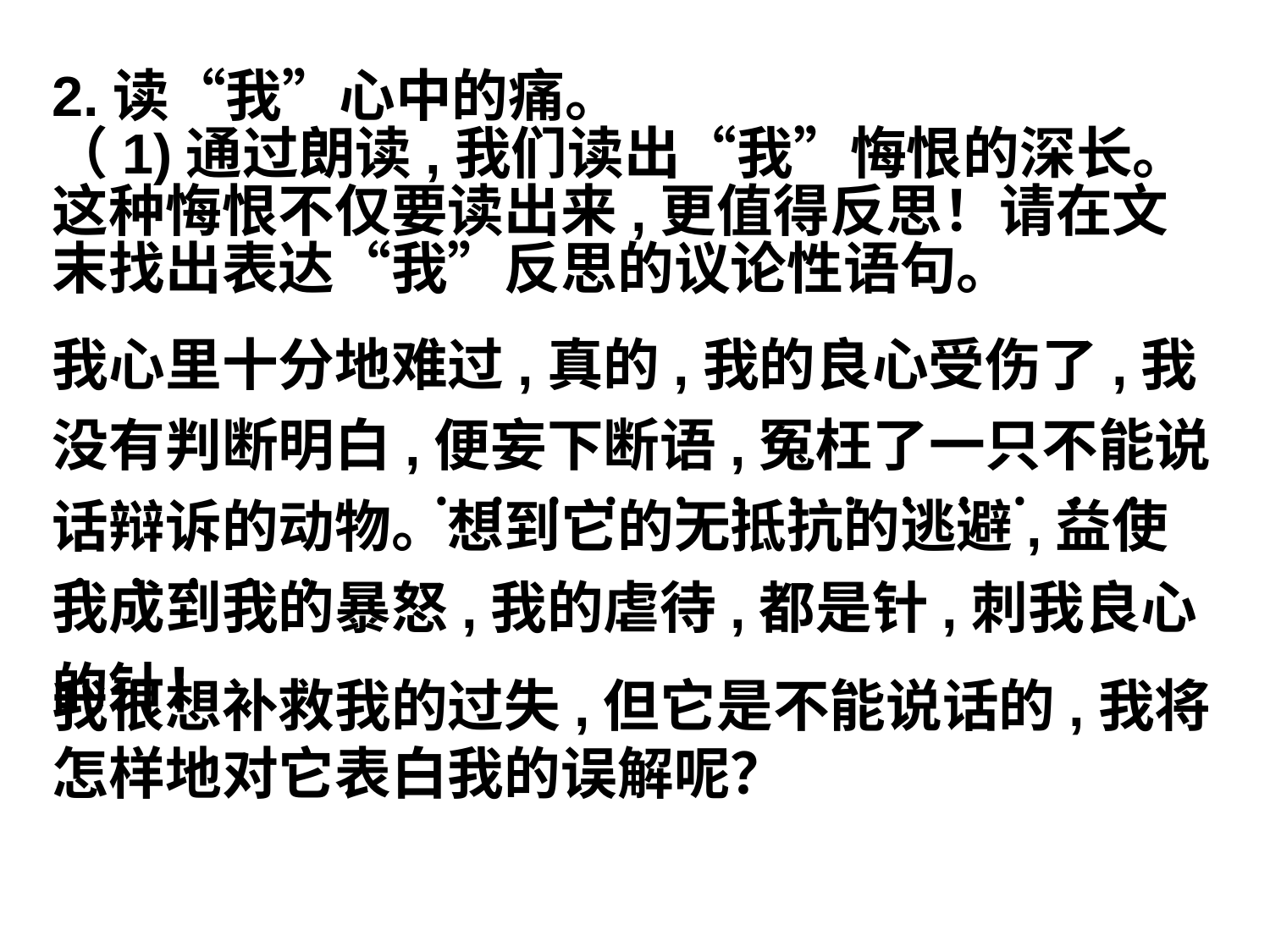

2.读“我”心中的痛。
（1)通过朗读,我们读出“我”悔恨的深长。这种悔恨不仅要读出来,更值得反思！请在文末找出表达“我”反思的议论性语句。
我心里十分地难过,真的,我的良心受伤了,我没有判断明白,便妄下断语,冤枉了一只不能说话辩诉的动物。想到它的无抵抗的逃避,益使我成到我的暴怒,我的虐待,都是针,刺我良心的针！
﹒﹒﹒﹒
﹒﹒﹒﹒﹒﹒﹒﹒﹒
﹒﹒﹒﹒﹒
我很想补救我的过失,但它是不能说话的,我将怎样地对它表白我的误解呢？